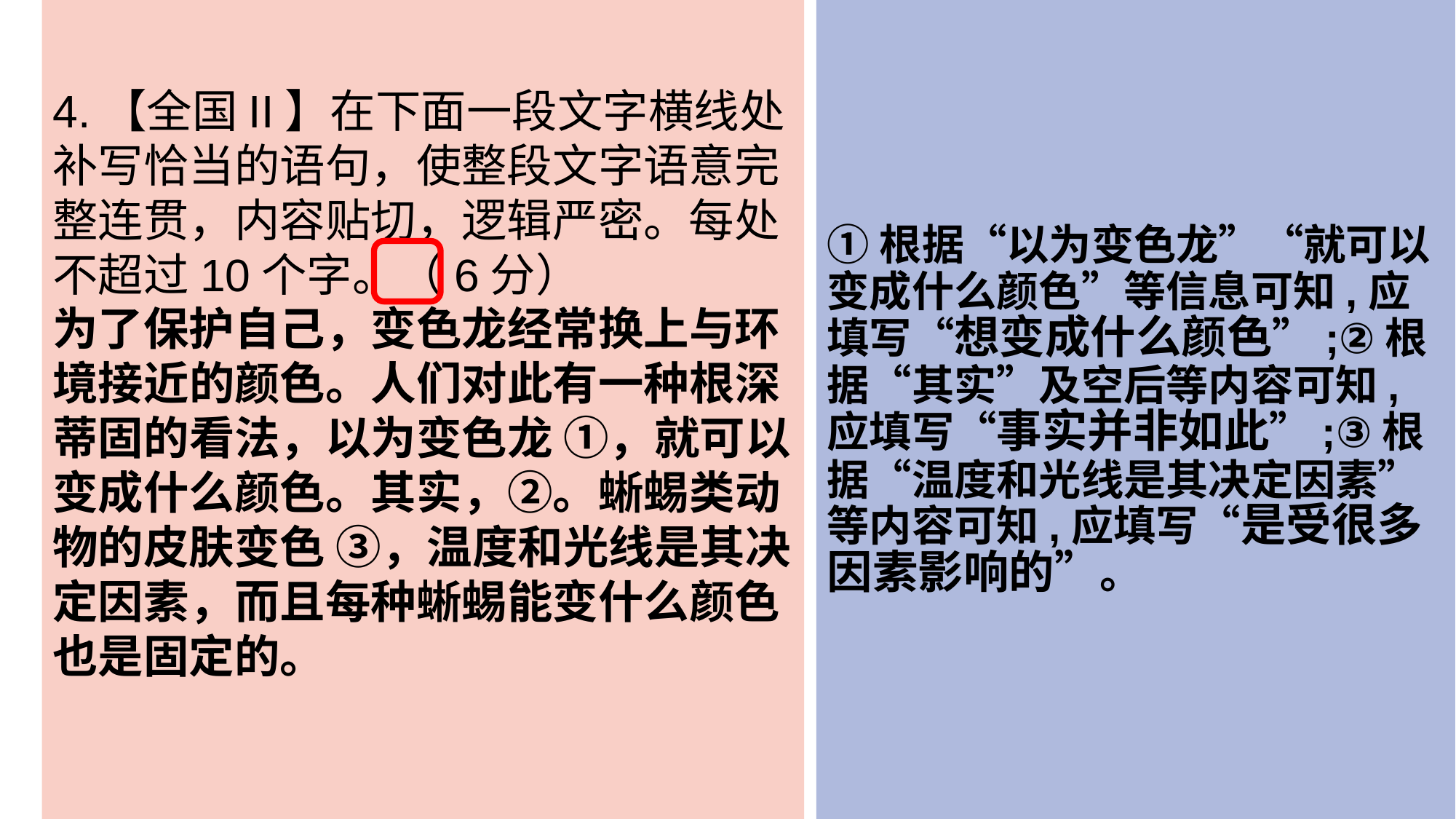

4.【全国II】在下面一段文字横线处补写恰当的语句，使整段文字语意完整连贯，内容贴切，逻辑严密。每处不超过10个字。（6分）
为了保护自己，变色龙经常换上与环境接近的颜色。人们对此有一种根深蒂固的看法，以为变色龙 ①，就可以变成什么颜色。其实，②。蜥蜴类动物的皮肤变色 ③，温度和光线是其决定因素，而且每种蜥蜴能变什么颜色也是固定的。

①根据“以为变色龙”“就可以变成什么颜色”等信息可知,应填写“想变成什么颜色”;②根据“其实”及空后等内容可知,应填写“事实并非如此”;③根据“温度和光线是其决定因素”等内容可知,应填写“是受很多因素影响的”。